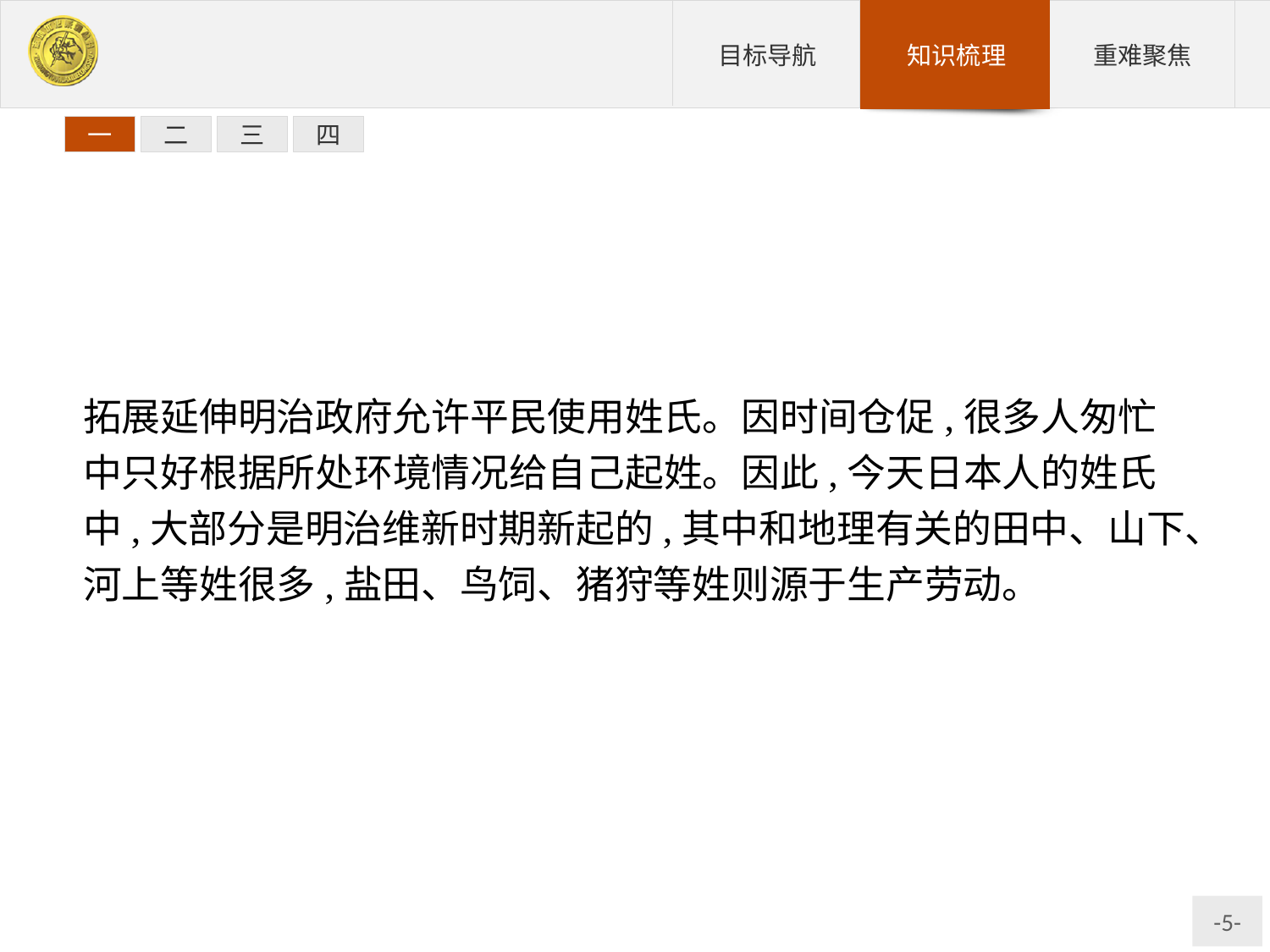

一
二
三
四
拓展延伸明治政府允许平民使用姓氏。因时间仓促,很多人匆忙中只好根据所处环境情况给自己起姓。因此,今天日本人的姓氏中,大部分是明治维新时期新起的,其中和地理有关的田中、山下、河上等姓很多,盐田、鸟饲、猪狩等姓则源于生产劳动。